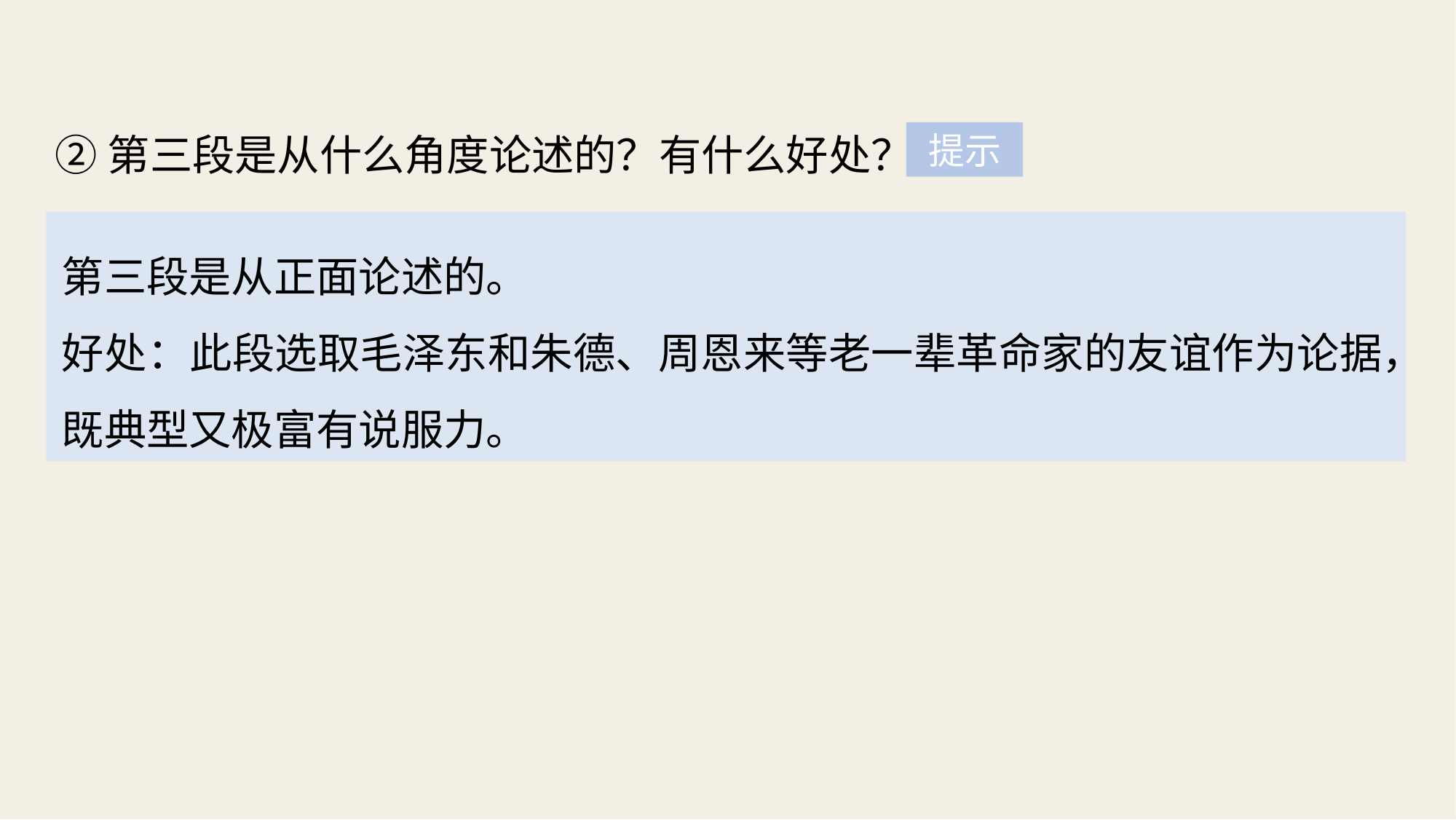

②第三段是从什么角度论述的？有什么好处？
提示

第三段是从正面论述的。
好处：此段选取毛泽东和朱德、周恩来等老一辈革命家的友谊作为论据，既典型又极富有说服力。